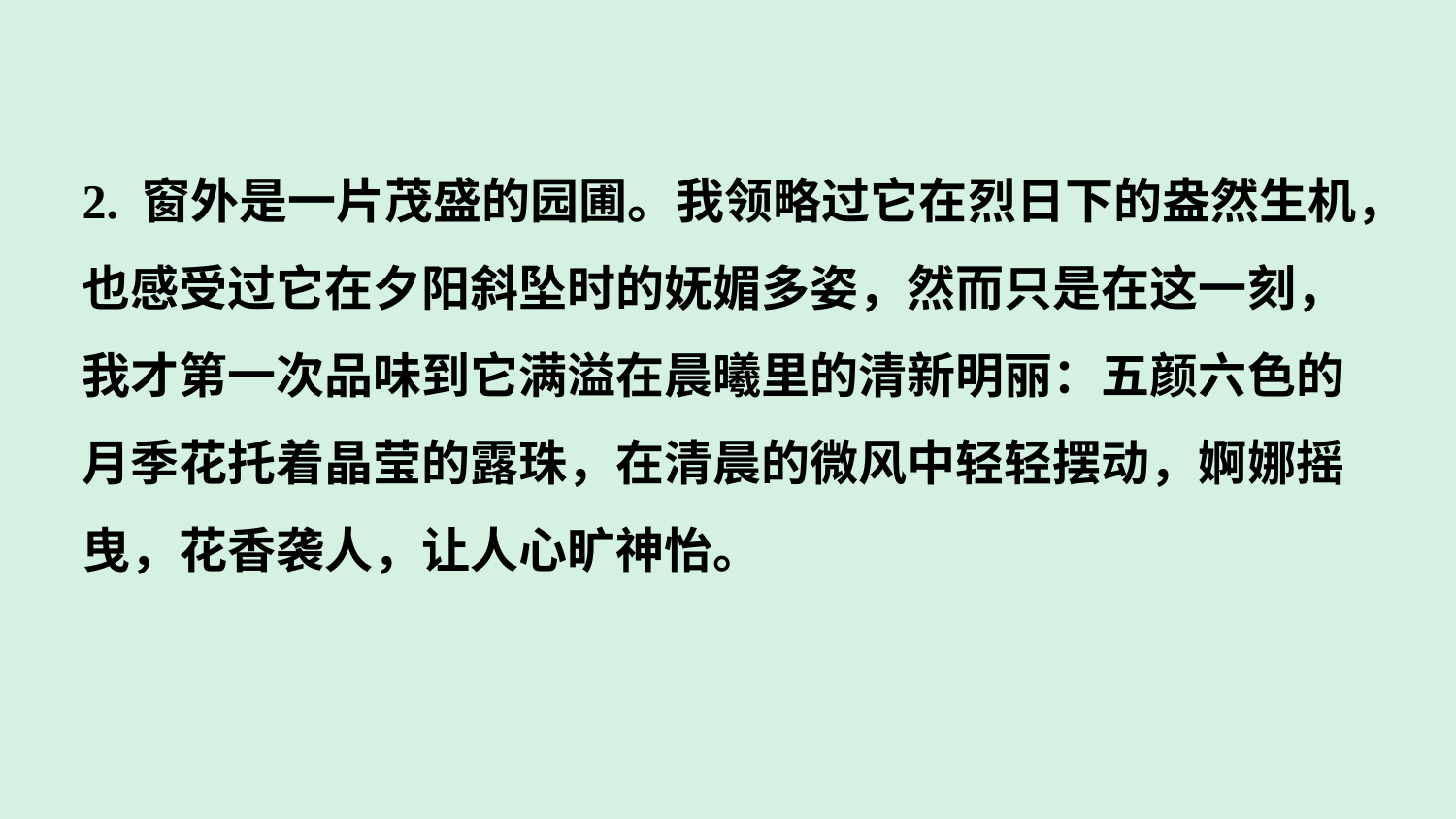

2. 窗外是一片茂盛的园圃。我领略过它在烈日下的盎然生机，也感受过它在夕阳斜坠时的妩媚多姿，然而只是在这一刻，我才第一次品味到它满溢在晨曦里的清新明丽：五颜六色的月季花托着晶莹的露珠，在清晨的微风中轻轻摆动，婀娜摇曳，花香袭人，让人心旷神怡。